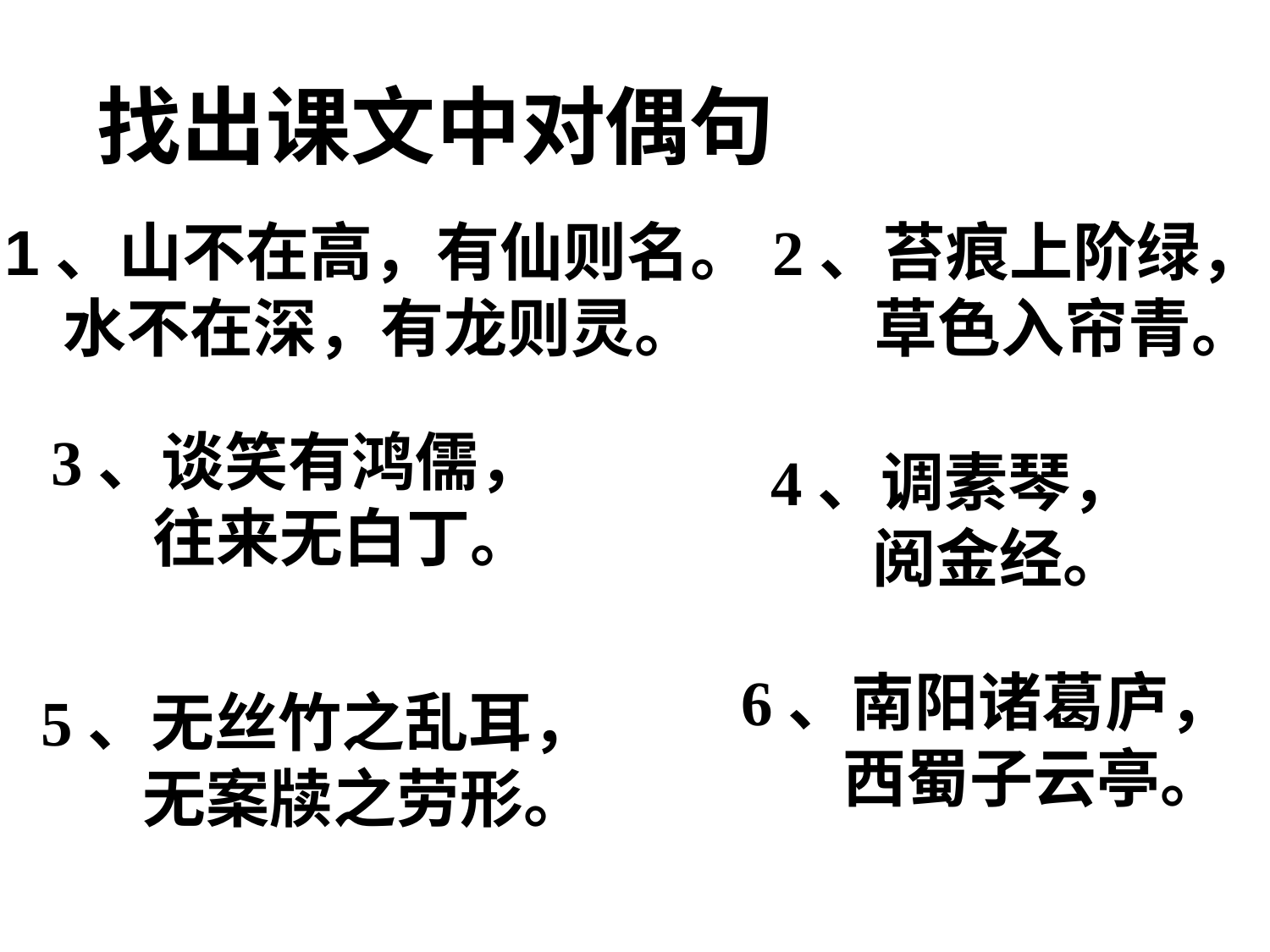

找出课文中对偶句
1、山不在高，有仙则名。
   水不在深，有龙则灵。
2、苔痕上阶绿，
      草色入帘青。
3、谈笑有鸿儒，
      往来无白丁。
4、调素琴，
      阅金经。
6、南阳诸葛庐，
      西蜀子云亭。
5、无丝竹之乱耳，
      无案牍之劳形。